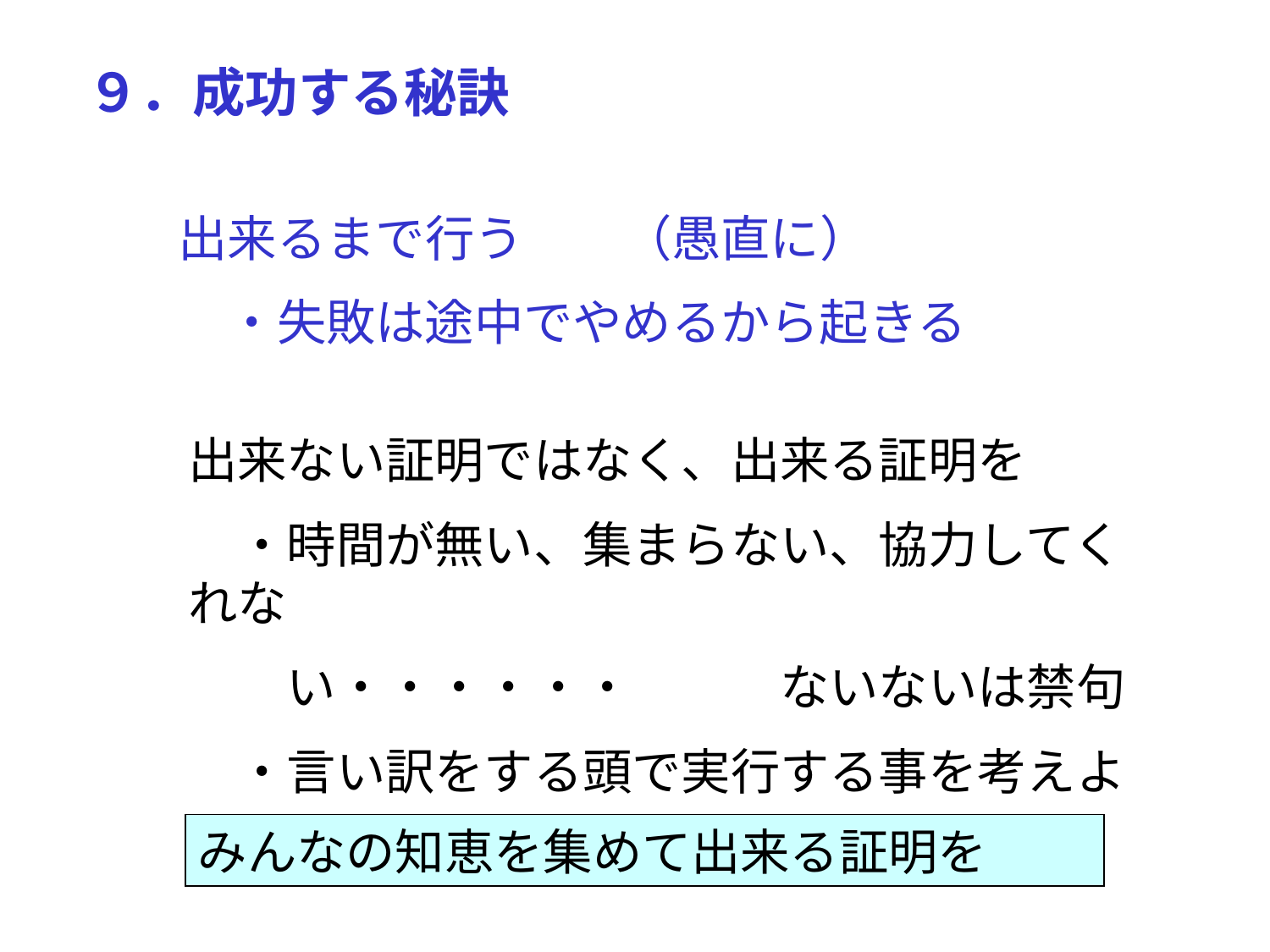

９．成功する秘訣
出来るまで行う　　（愚直に）
　・失敗は途中でやめるから起きる
出来ない証明ではなく、出来る証明を
　・時間が無い、集まらない、協力してくれな
　　い・・・・・・　　　ないないは禁句
　・言い訳をする頭で実行する事を考えよ
みんなの知恵を集めて出来る証明を